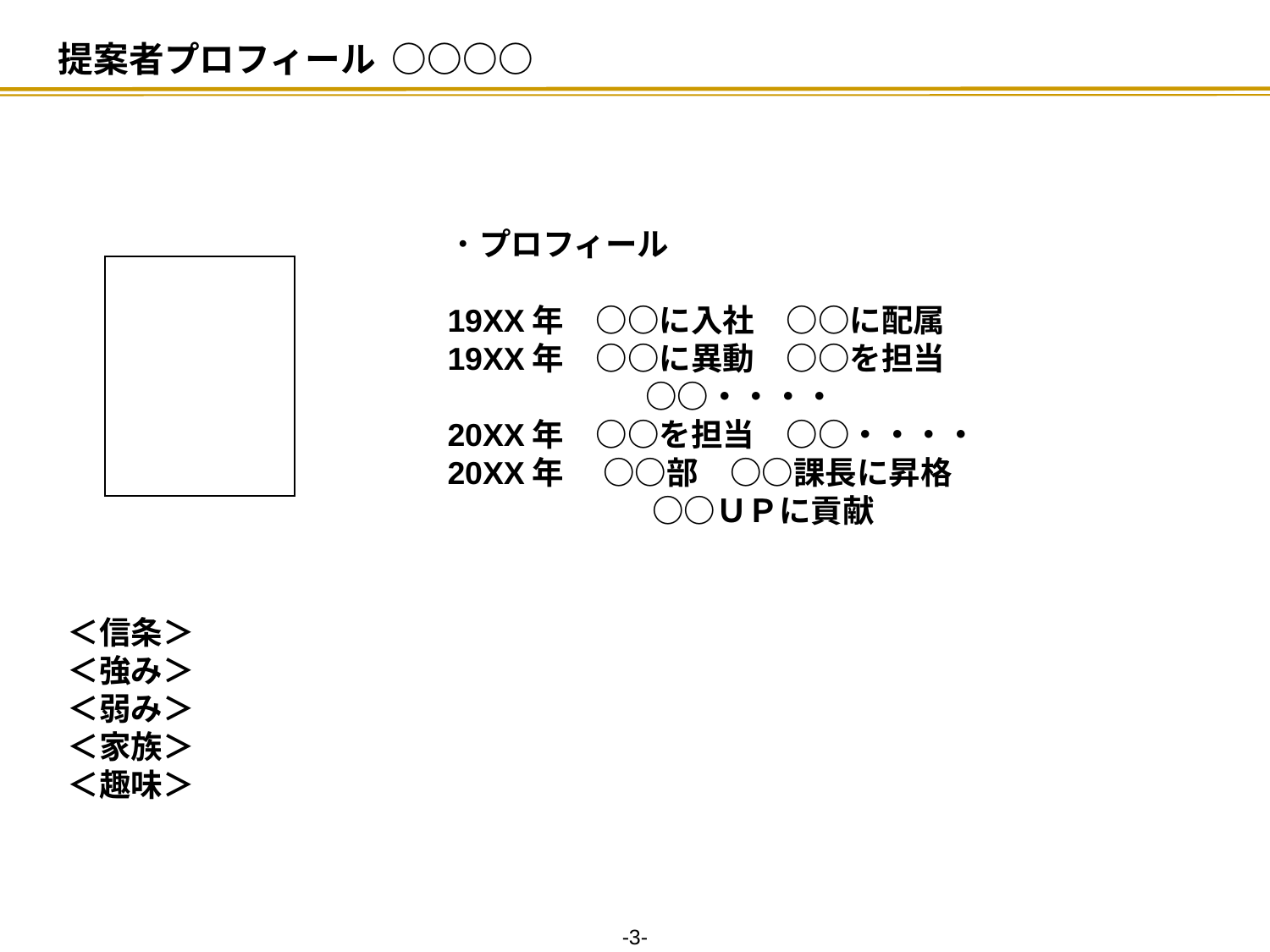

# 提案者プロフィール  ○○○○

・プロフィール

19XX年　○○に入社　○○に配属
19XX年　○○に異動　○○を担当
　　　　　 　○○・・・・
20XX年　○○を担当　○○・・・・
20XX年　 ○○部　○○課長に昇格
　　 　　　 　○○ＵＰに貢献

＜信条＞
＜強み＞
＜弱み＞
＜家族＞
＜趣味＞

-3-